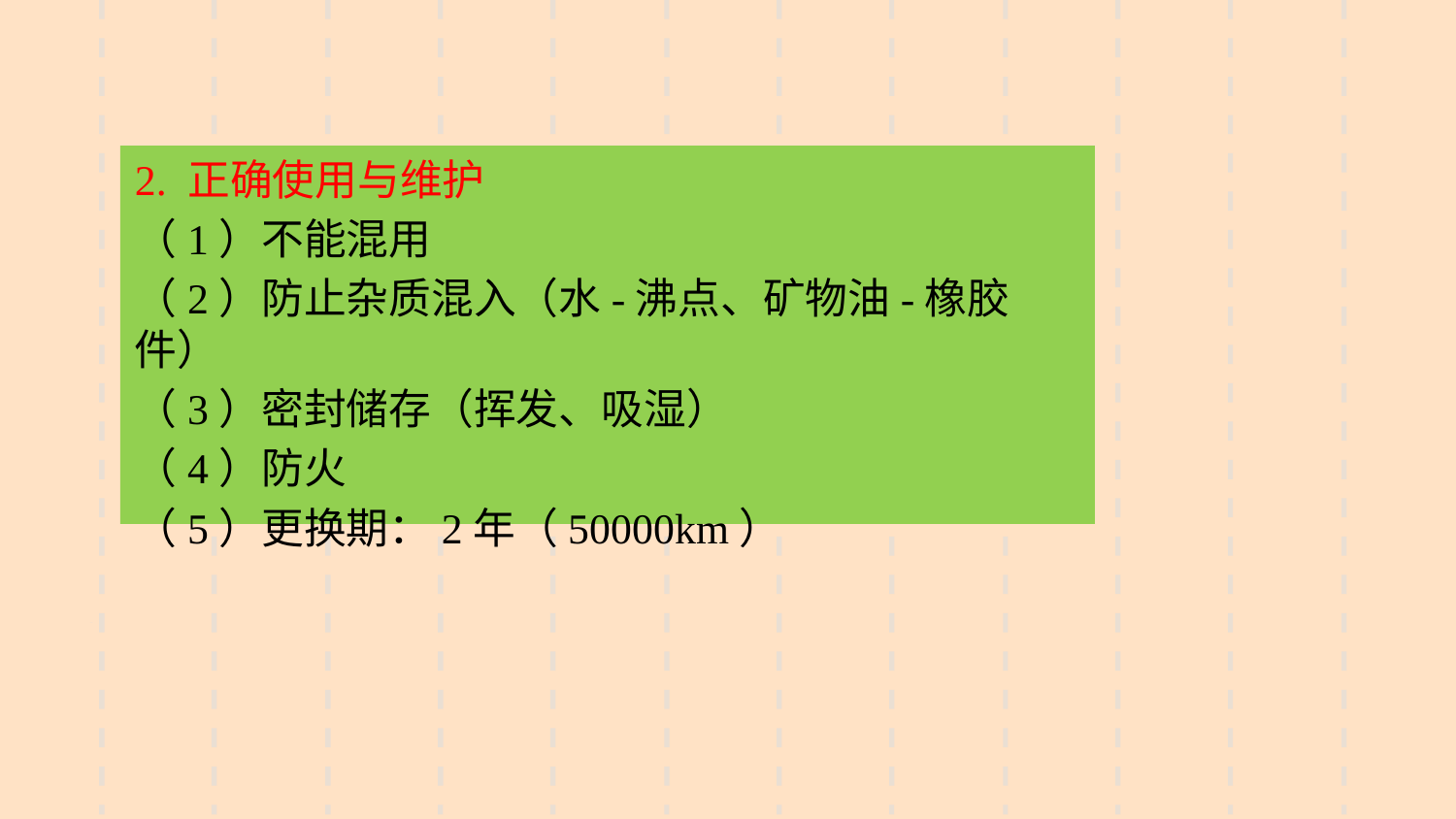

2. 正确使用与维护
（1）不能混用
（2）防止杂质混入（水-沸点、矿物油-橡胶件）
（3）密封储存（挥发、吸湿）
（4）防火
（5）更换期：2年（50000km）